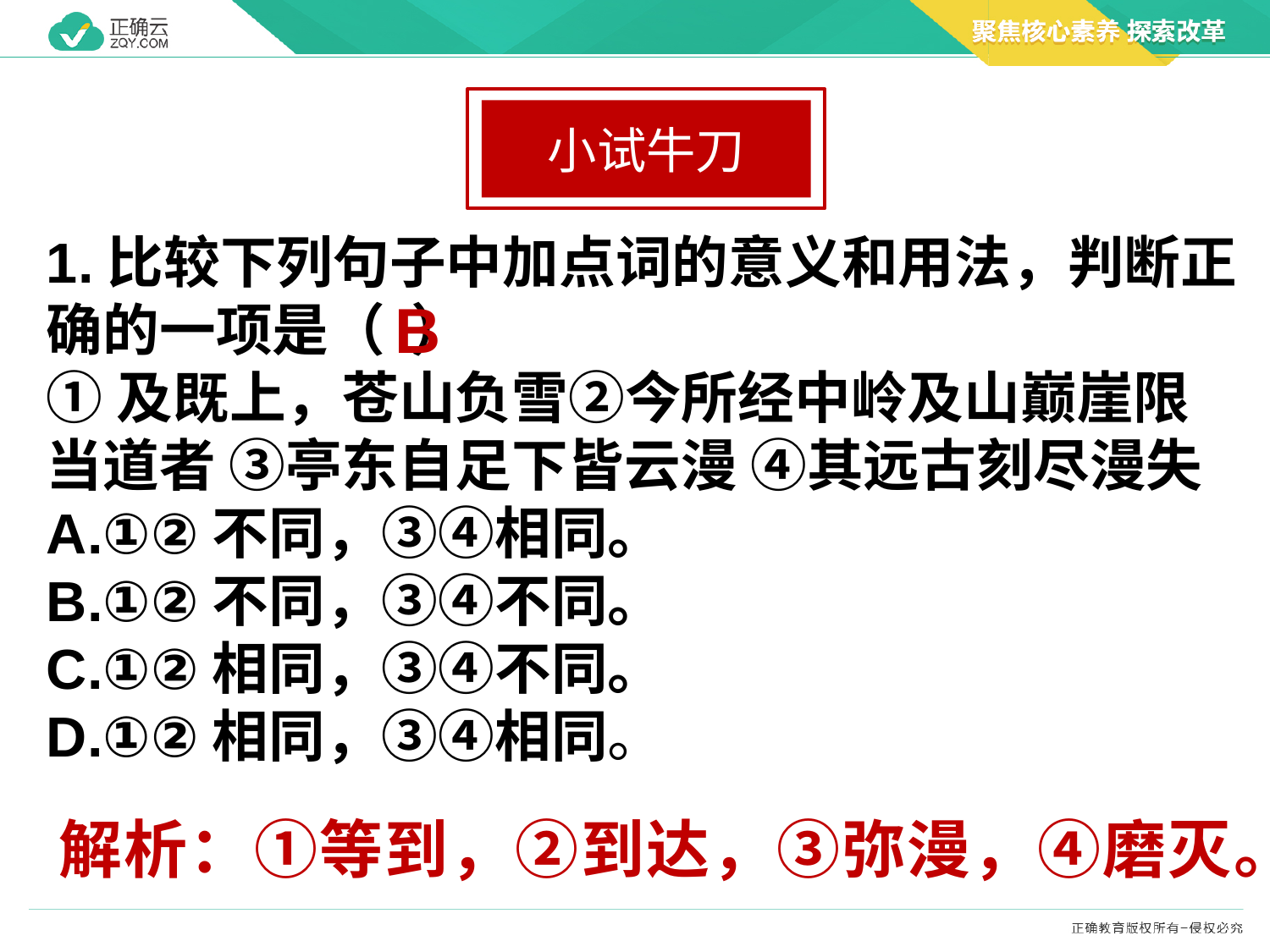

小试牛刀
1.比较下列句子中加点词的意义和用法，判断正确的一项是（  ）
①及既上，苍山负雪②今所经中岭及山巅崖限当道者 ③亭东自足下皆云漫 ④其远古刻尽漫失
A.①②不同，③④相同。
B.①②不同，③④不同。
C.①②相同，③④不同。
D.①②相同，③④相同。
B
解析：①等到，②到达，③弥漫，④磨灭。